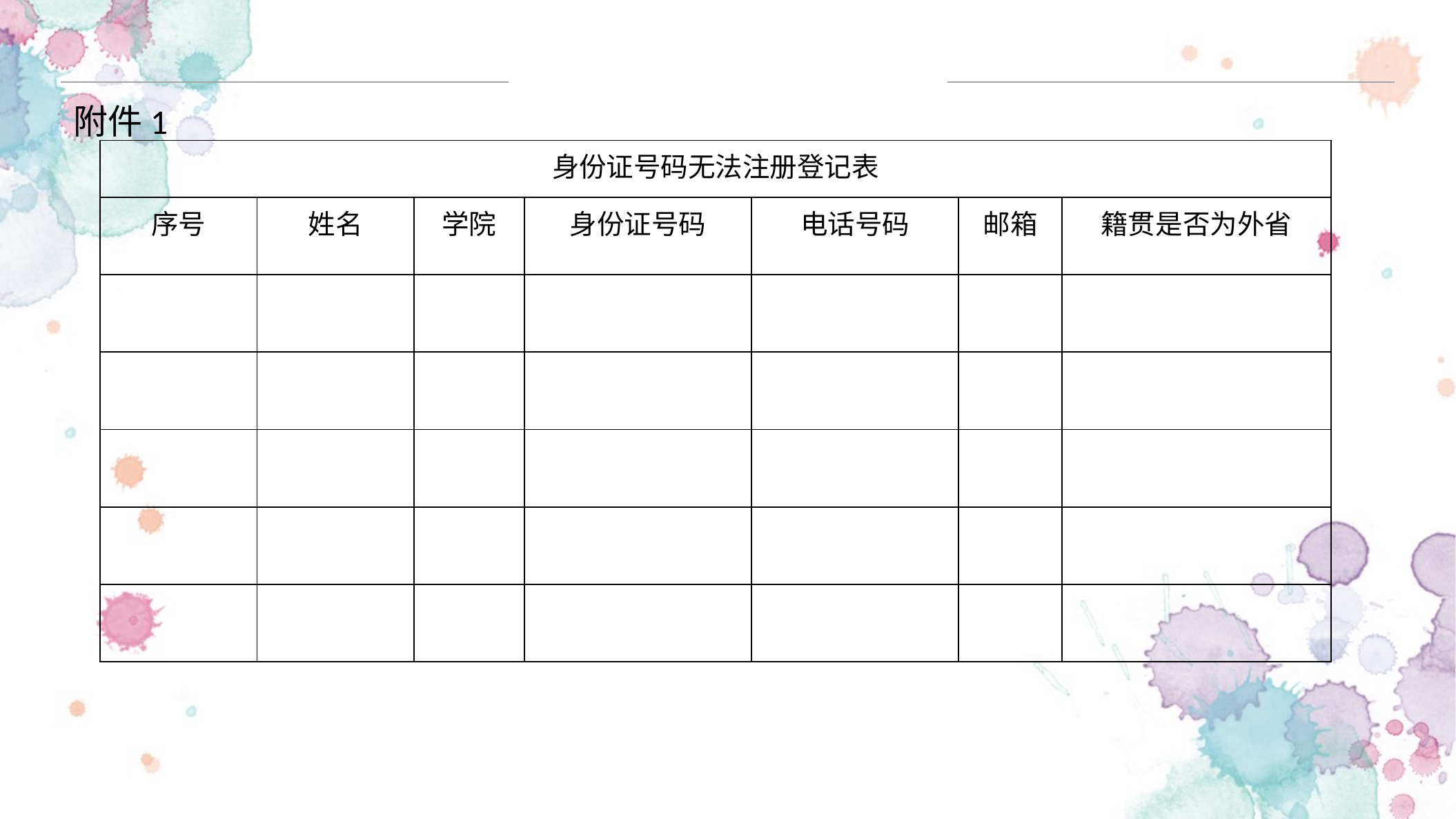

附件1

| 身份证号码无法注册登记表 |  |  |  |  |  |  |
| --- | --- | --- | --- | --- | --- | --- |
| 序号 | 姓名 | 学院 | 身份证号码 | 电话号码 | 邮箱 | 籍贯是否为外省 |
|  |  |  |  |  |  |  |
|  |  |  |  |  |  |  |
|  |  |  |  |  |  |  |
|  |  |  |  |  |  |  |
|  |  |  |  |  |  |  |